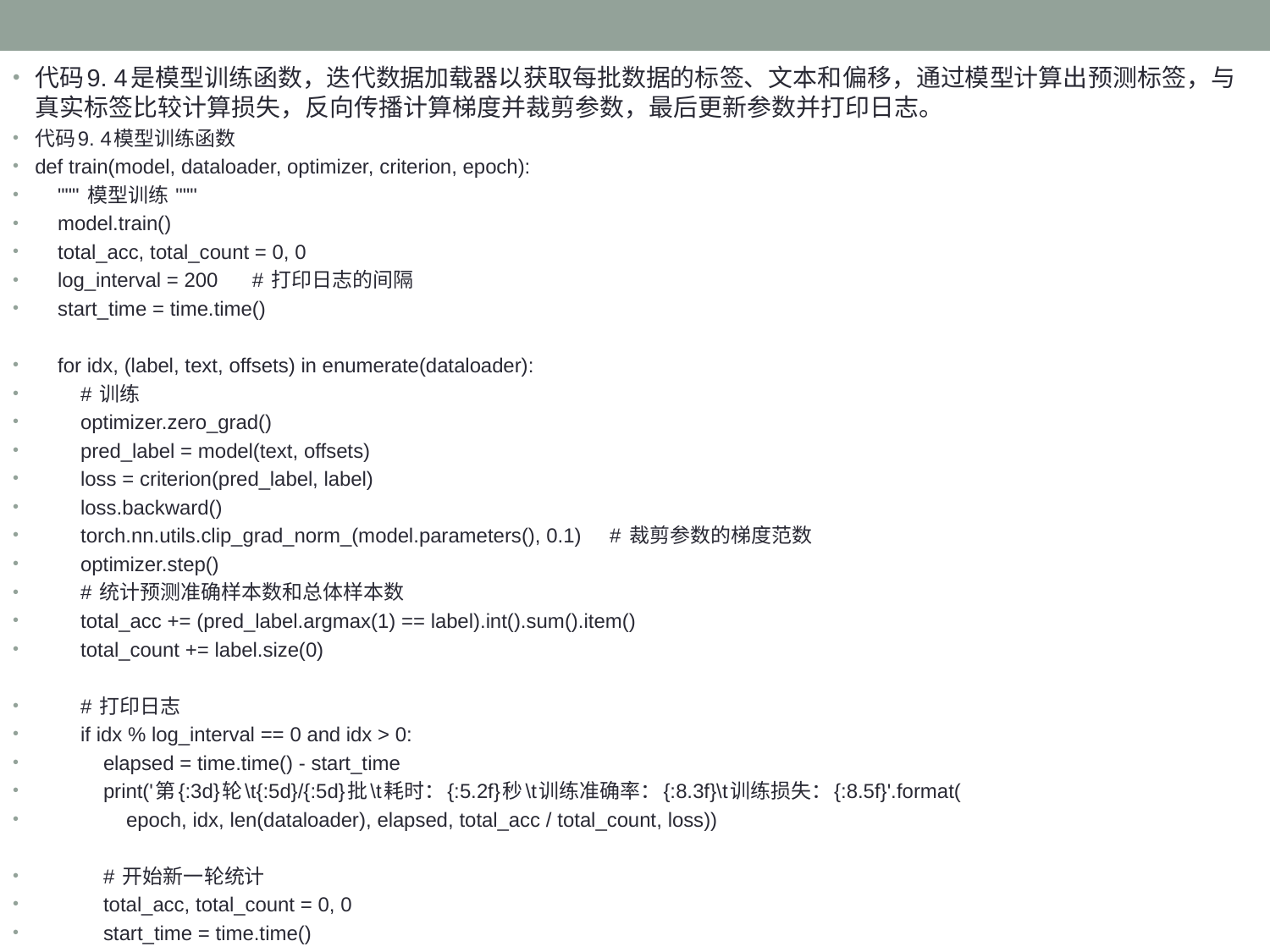

代码9. 4是模型训练函数，迭代数据加载器以获取每批数据的标签、文本和偏移，通过模型计算出预测标签，与真实标签比较计算损失，反向传播计算梯度并裁剪参数，最后更新参数并打印日志。
代码9. 4模型训练函数
def train(model, dataloader, optimizer, criterion, epoch):
    """ 模型训练 """
    model.train()
    total_acc, total_count = 0, 0
    log_interval = 200      # 打印日志的间隔
    start_time = time.time()

    for idx, (label, text, offsets) in enumerate(dataloader):
        # 训练
        optimizer.zero_grad()
        pred_label = model(text, offsets)
        loss = criterion(pred_label, label)
        loss.backward()
        torch.nn.utils.clip_grad_norm_(model.parameters(), 0.1)     # 裁剪参数的梯度范数
        optimizer.step()
        # 统计预测准确样本数和总体样本数
        total_acc += (pred_label.argmax(1) == label).int().sum().item()
        total_count += label.size(0)

        # 打印日志
        if idx % log_interval == 0 and idx > 0:
            elapsed = time.time() - start_time
            print('第{:3d}轮\t{:5d}/{:5d}批\t耗时：{:5.2f}秒\t训练准确率：{:8.3f}\t训练损失：{:8.5f}'.format(
                epoch, idx, len(dataloader), elapsed, total_acc / total_count, loss))

            # 开始新一轮统计
            total_acc, total_count = 0, 0
            start_time = time.time()